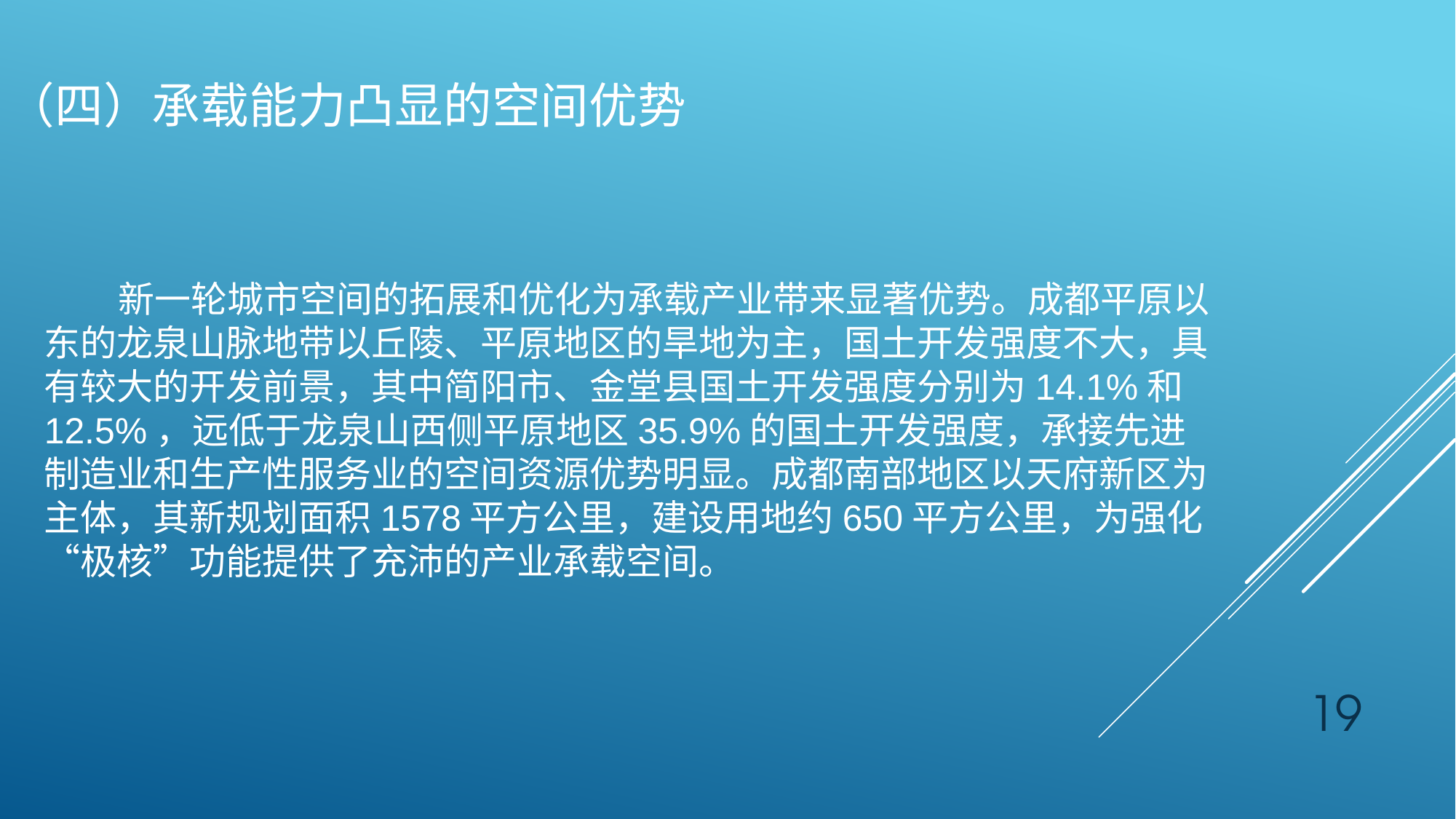

# （四）承载能力凸显的空间优势
        新一轮城市空间的拓展和优化为承载产业带来显著优势。成都平原以东的龙泉山脉地带以丘陵、平原地区的旱地为主，国土开发强度不大，具有较大的开发前景，其中简阳市、金堂县国土开发强度分别为14.1%和12.5%，远低于龙泉山西侧平原地区35.9%的国土开发强度，承接先进制造业和生产性服务业的空间资源优势明显。成都南部地区以天府新区为主体，其新规划面积1578平方公里，建设用地约650平方公里，为强化“极核”功能提供了充沛的产业承载空间。
19